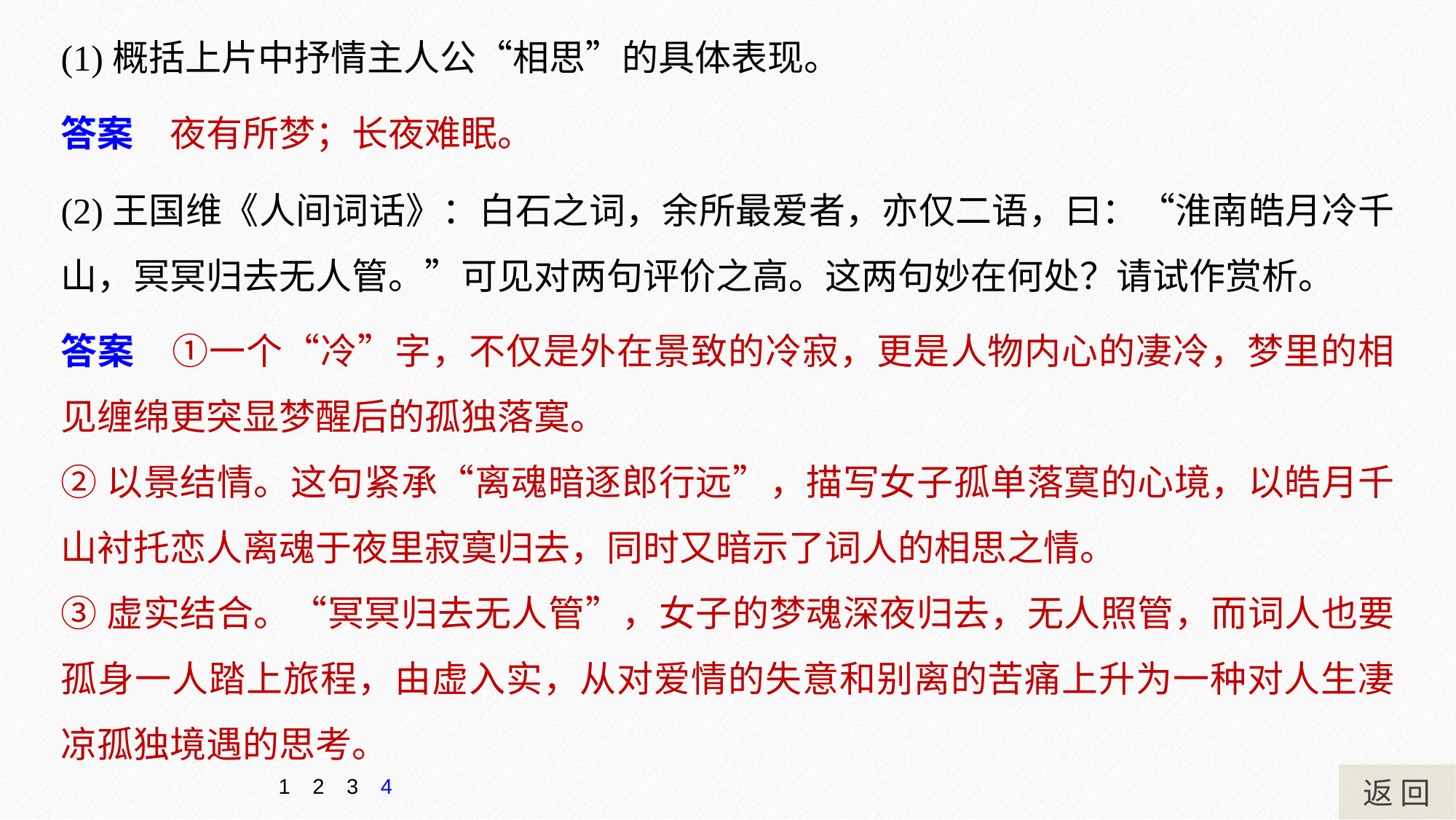

(1)概括上片中抒情主人公“相思”的具体表现。
答案　夜有所梦；长夜难眠。
(2)王国维《人间词话》：白石之词，余所最爱者，亦仅二语，曰：“淮南皓月冷千山，冥冥归去无人管。”可见对两句评价之高。这两句妙在何处？请试作赏析。
答案　①一个“冷”字，不仅是外在景致的冷寂，更是人物内心的凄冷，梦里的相见缠绵更突显梦醒后的孤独落寞。
②以景结情。这句紧承“离魂暗逐郎行远”，描写女子孤单落寞的心境，以皓月千山衬托恋人离魂于夜里寂寞归去，同时又暗示了词人的相思之情。
③虚实结合。“冥冥归去无人管”，女子的梦魂深夜归去，无人照管，而词人也要孤身一人踏上旅程，由虚入实，从对爱情的失意和别离的苦痛上升为一种对人生凄凉孤独境遇的思考。
返 回
1
2
3
4